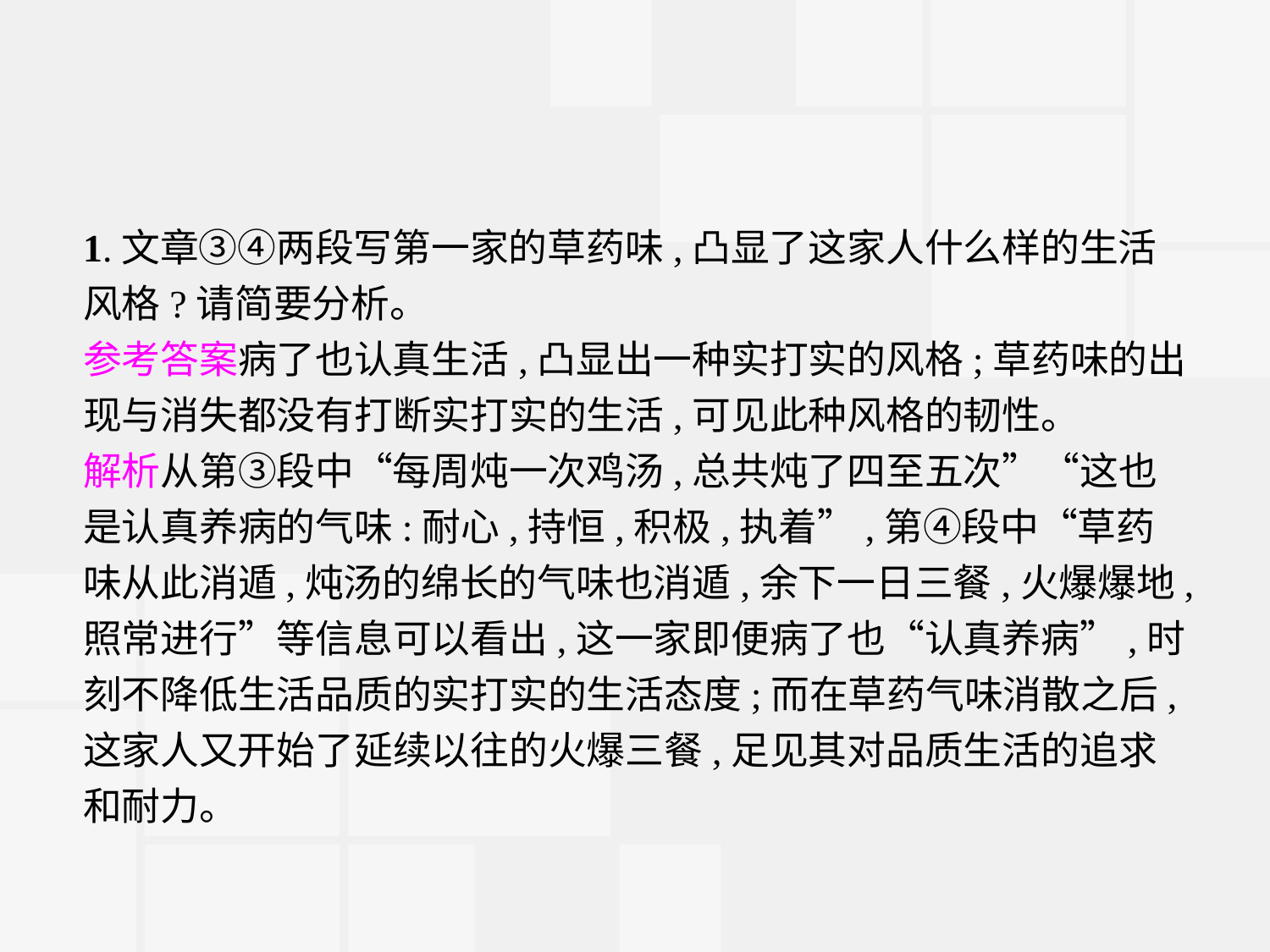

1.文章③④两段写第一家的草药味,凸显了这家人什么样的生活风格?请简要分析。
参考答案病了也认真生活,凸显出一种实打实的风格;草药味的出现与消失都没有打断实打实的生活,可见此种风格的韧性。
解析从第③段中“每周炖一次鸡汤,总共炖了四至五次”“这也是认真养病的气味:耐心,持恒,积极,执着”,第④段中“草药味从此消遁,炖汤的绵长的气味也消遁,余下一日三餐,火爆爆地,照常进行”等信息可以看出,这一家即便病了也“认真养病”,时刻不降低生活品质的实打实的生活态度;而在草药气味消散之后,这家人又开始了延续以往的火爆三餐,足见其对品质生活的追求和耐力。